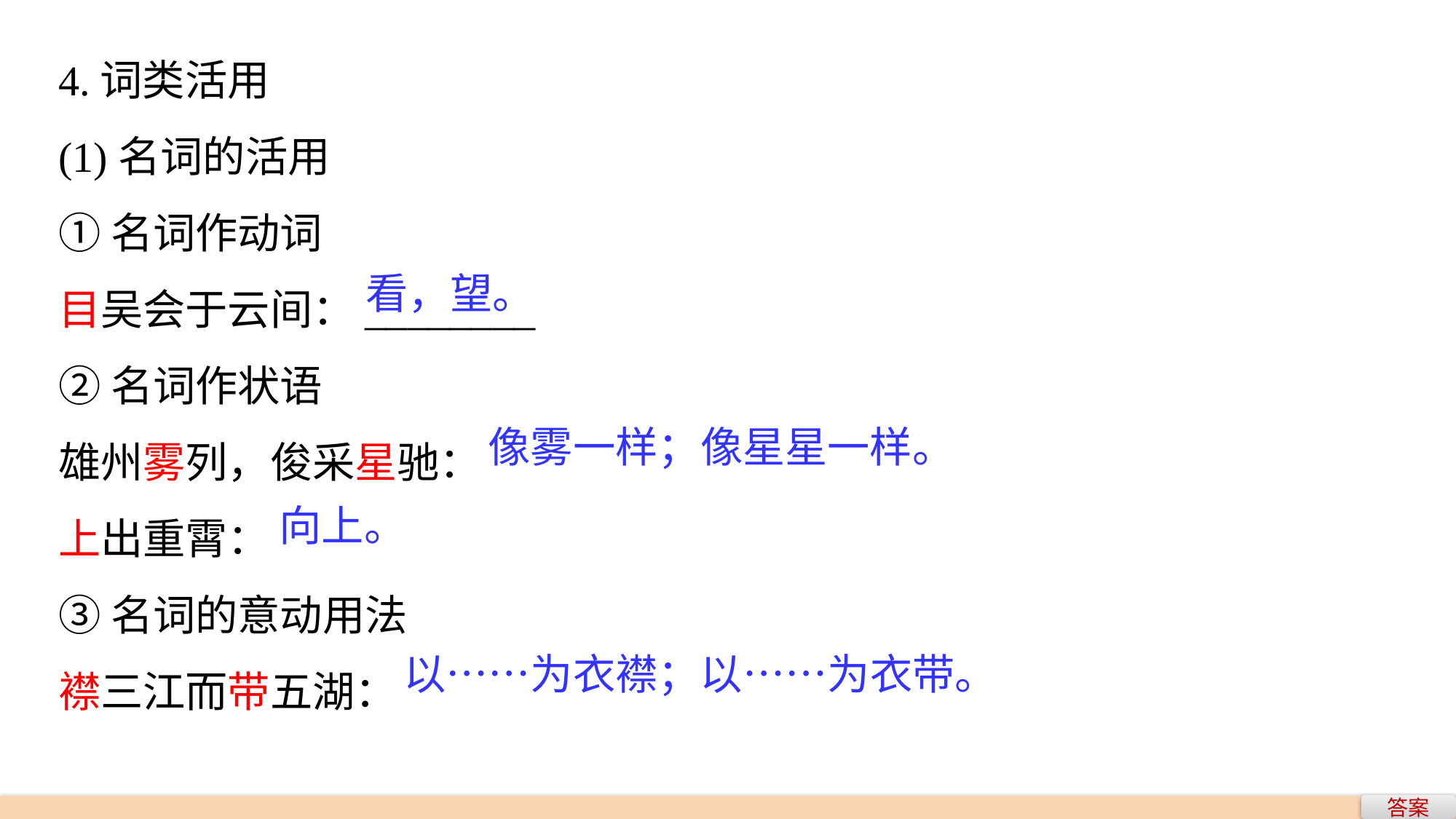

4.词类活用
(1)名词的活用
①名词作动词
目吴会于云间：________
②名词作状语
雄州雾列，俊采星驰：
上出重霄：
③名词的意动用法
襟三江而带五湖：
看，望。
像雾一样；像星星一样。
向上。
以……为衣襟；以……为衣带。
答案